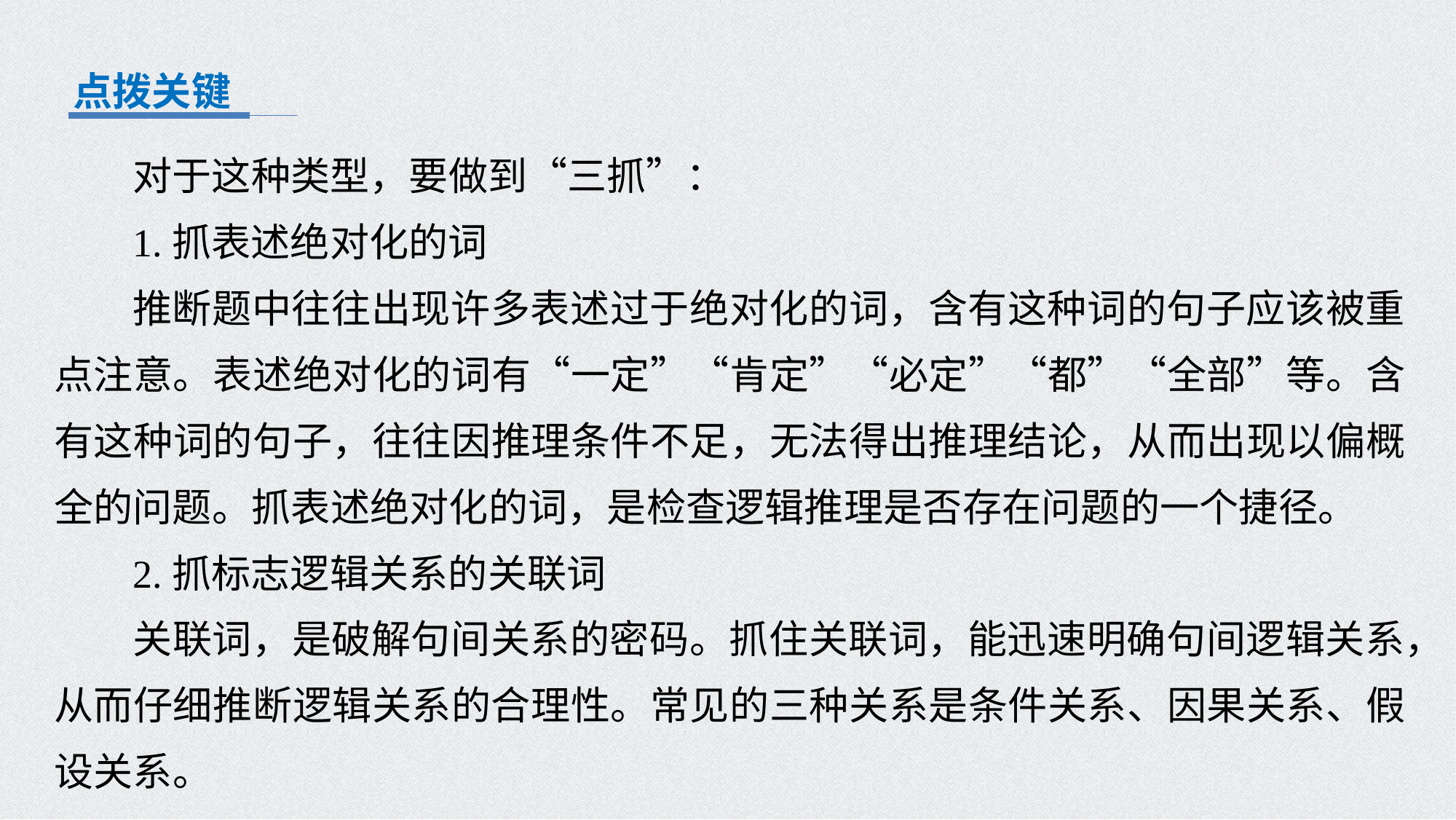

点拨关键
对于这种类型，要做到“三抓”：
1.抓表述绝对化的词
推断题中往往出现许多表述过于绝对化的词，含有这种词的句子应该被重点注意。表述绝对化的词有“一定”“肯定”“必定”“都”“全部”等。含有这种词的句子，往往因推理条件不足，无法得出推理结论，从而出现以偏概全的问题。抓表述绝对化的词，是检查逻辑推理是否存在问题的一个捷径。
2.抓标志逻辑关系的关联词
关联词，是破解句间关系的密码。抓住关联词，能迅速明确句间逻辑关系，从而仔细推断逻辑关系的合理性。常见的三种关系是条件关系、因果关系、假设关系。